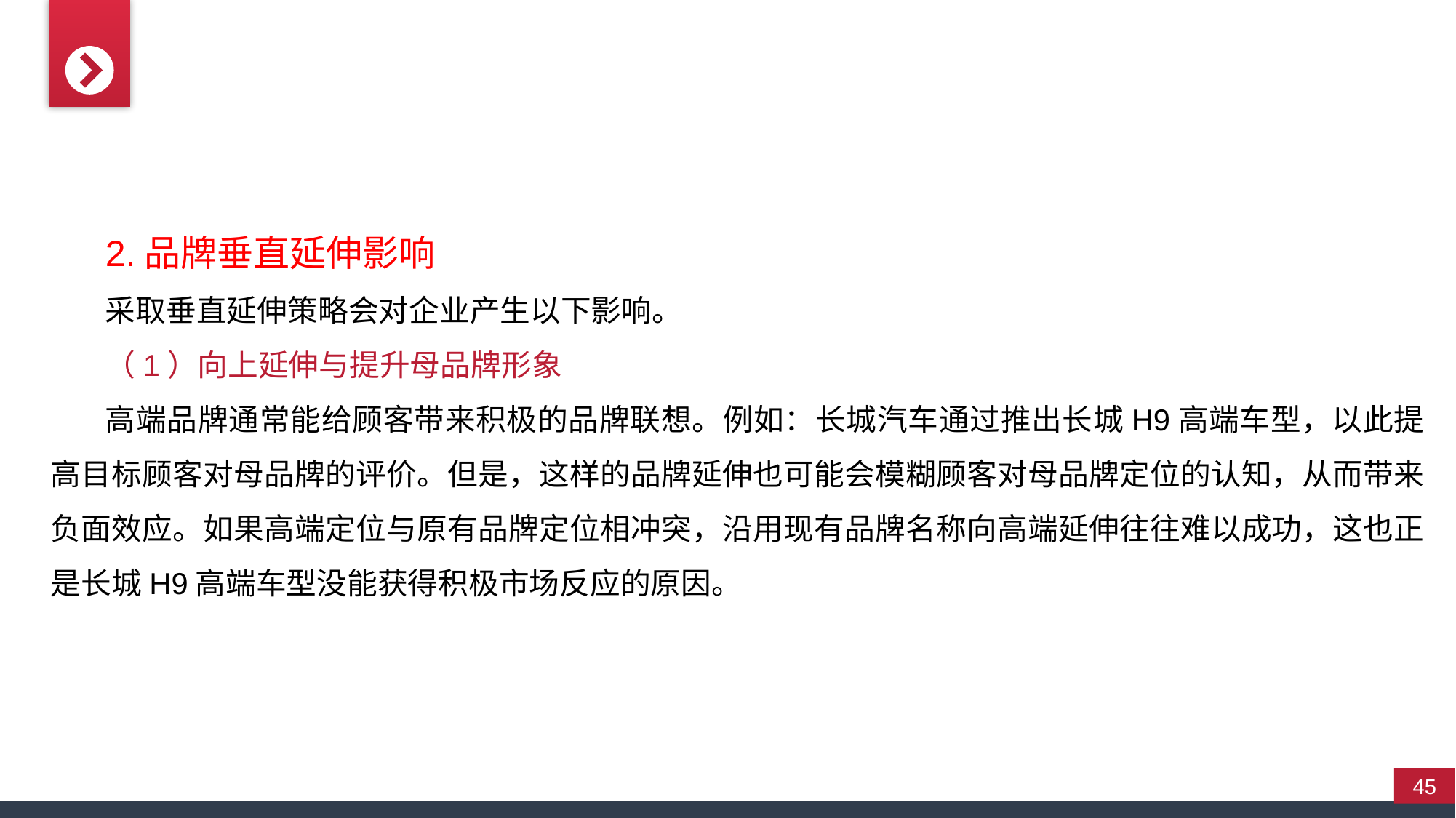

2.品牌垂直延伸影响
采取垂直延伸策略会对企业产生以下影响。
（1）向上延伸与提升母品牌形象
高端品牌通常能给顾客带来积极的品牌联想。例如：长城汽车通过推出长城H9高端车型，以此提高目标顾客对母品牌的评价。但是，这样的品牌延伸也可能会模糊顾客对母品牌定位的认知，从而带来负面效应。如果高端定位与原有品牌定位相冲突，沿用现有品牌名称向高端延伸往往难以成功，这也正是长城H9高端车型没能获得积极市场反应的原因。